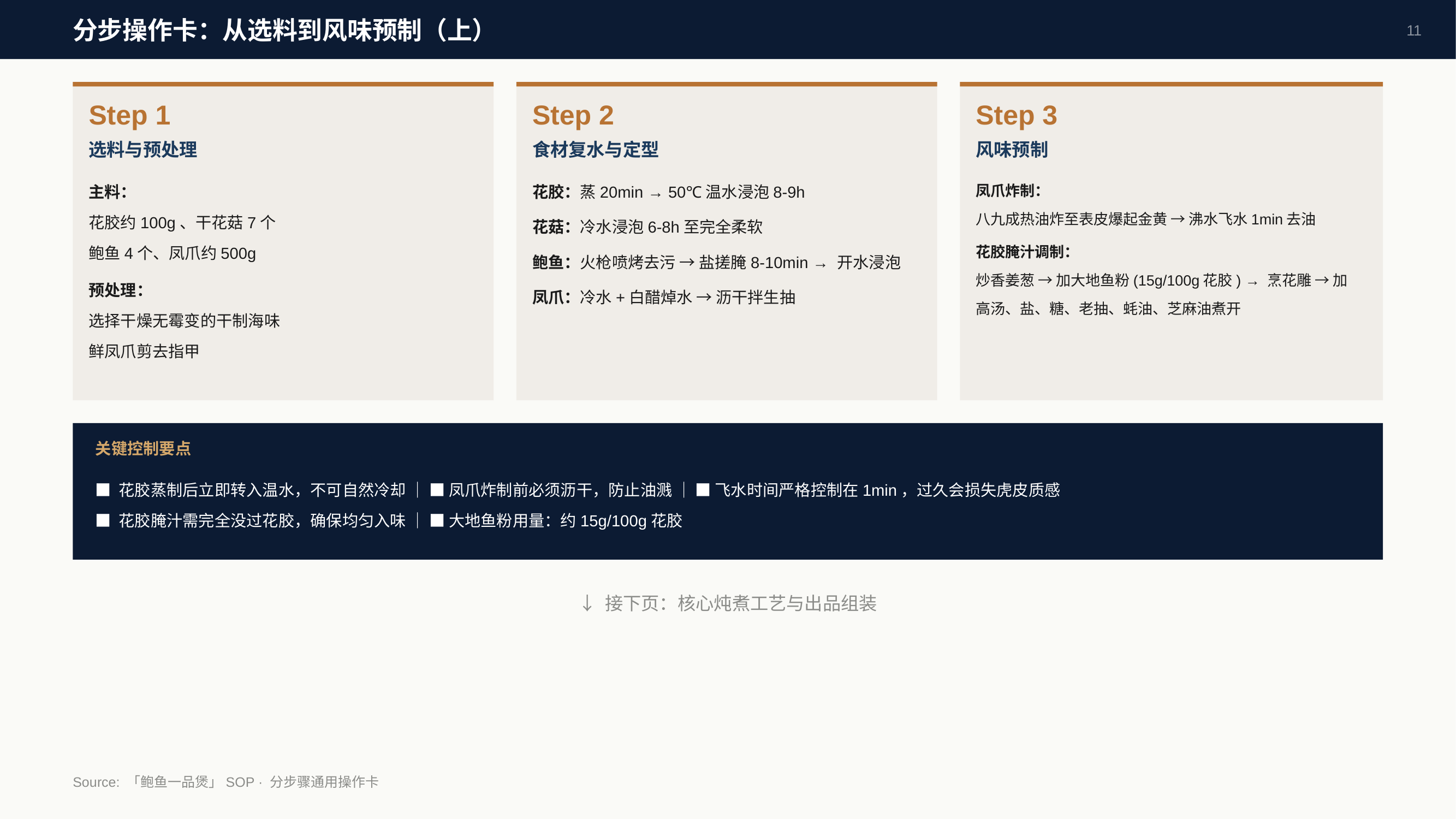

分步操作卡：从选料到风味预制（上）
11

Step 1
Step 2
Step 3
选料与预处理
食材复水与定型
风味预制
主料：
花胶约100g、干花菇7个
鲍鱼4个、凤爪约500g
预处理：
选择干燥无霉变的干制海味
鲜凤爪剪去指甲
花胶：蒸20min → 50℃温水浸泡8-9h
花菇：冷水浸泡6-8h至完全柔软
鲍鱼：火枪喷烤去污 → 盐搓腌8-10min → 开水浸泡
凤爪：冷水+白醋焯水 → 沥干拌生抽
凤爪炸制：
八九成热油炸至表皮爆起金黄 → 沸水飞水1min去油
花胶腌汁调制：
炒香姜葱 → 加大地鱼粉(15g/100g花胶) → 烹花雕 → 加高汤、盐、糖、老抽、蚝油、芝麻油煮开

关键控制要点
■ 花胶蒸制后立即转入温水，不可自然冷却 ｜ ■ 凤爪炸制前必须沥干，防止油溅 ｜ ■ 飞水时间严格控制在1min，过久会损失虎皮质感
■ 花胶腌汁需完全没过花胶，确保均匀入味 ｜ ■ 大地鱼粉用量：约15g/100g花胶
↓ 接下页：核心炖煮工艺与出品组装
Source: 「鲍鱼一品煲」SOP · 分步骤通用操作卡